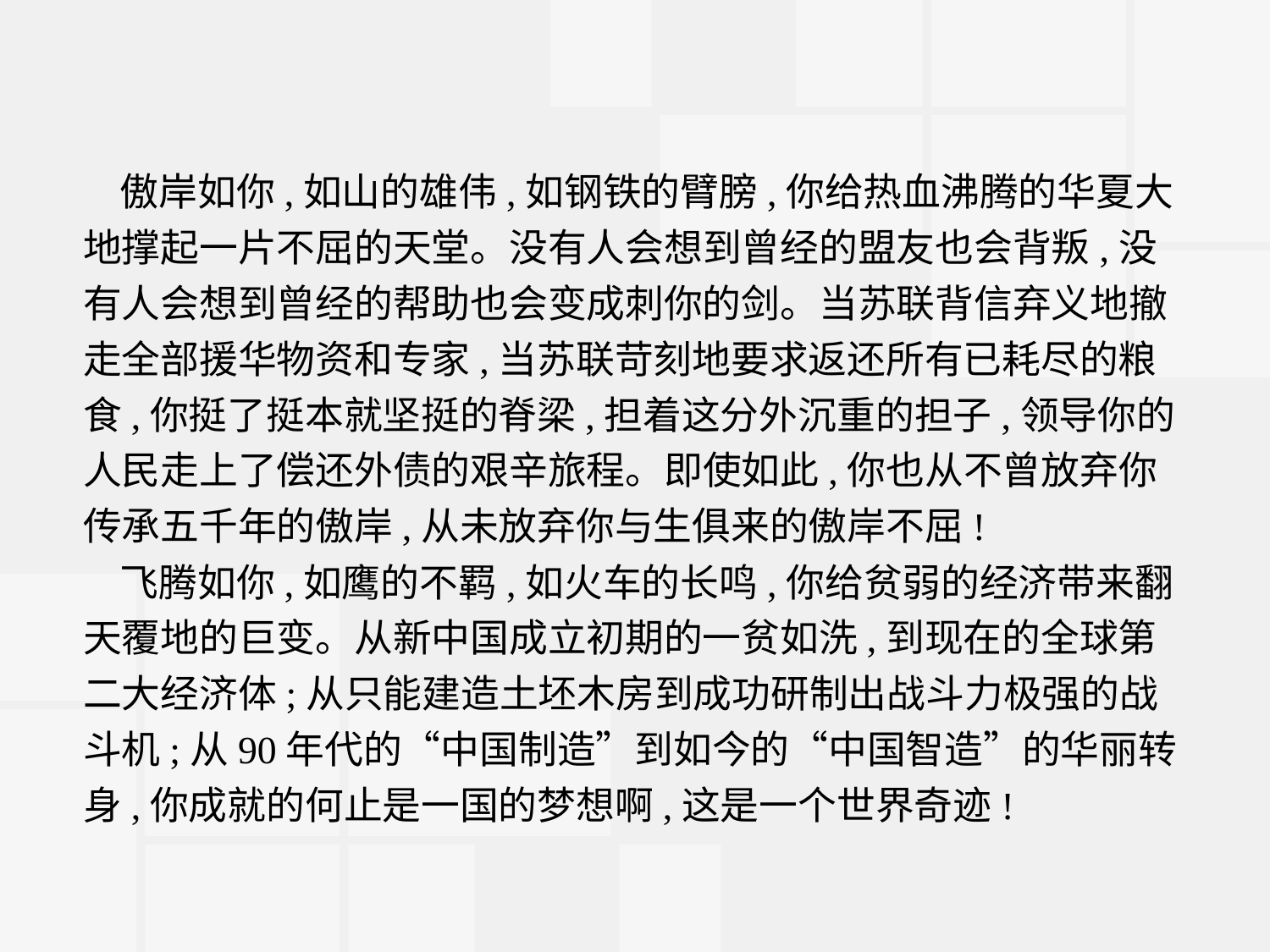

傲岸如你,如山的雄伟,如钢铁的臂膀,你给热血沸腾的华夏大地撑起一片不屈的天堂。没有人会想到曾经的盟友也会背叛,没有人会想到曾经的帮助也会变成刺你的剑。当苏联背信弃义地撤走全部援华物资和专家,当苏联苛刻地要求返还所有已耗尽的粮食,你挺了挺本就坚挺的脊梁,担着这分外沉重的担子,领导你的人民走上了偿还外债的艰辛旅程。即使如此,你也从不曾放弃你传承五千年的傲岸,从未放弃你与生俱来的傲岸不屈!
飞腾如你,如鹰的不羁,如火车的长鸣,你给贫弱的经济带来翻天覆地的巨变。从新中国成立初期的一贫如洗,到现在的全球第二大经济体;从只能建造土坯木房到成功研制出战斗力极强的战斗机;从90年代的“中国制造”到如今的“中国智造”的华丽转身,你成就的何止是一国的梦想啊,这是一个世界奇迹!